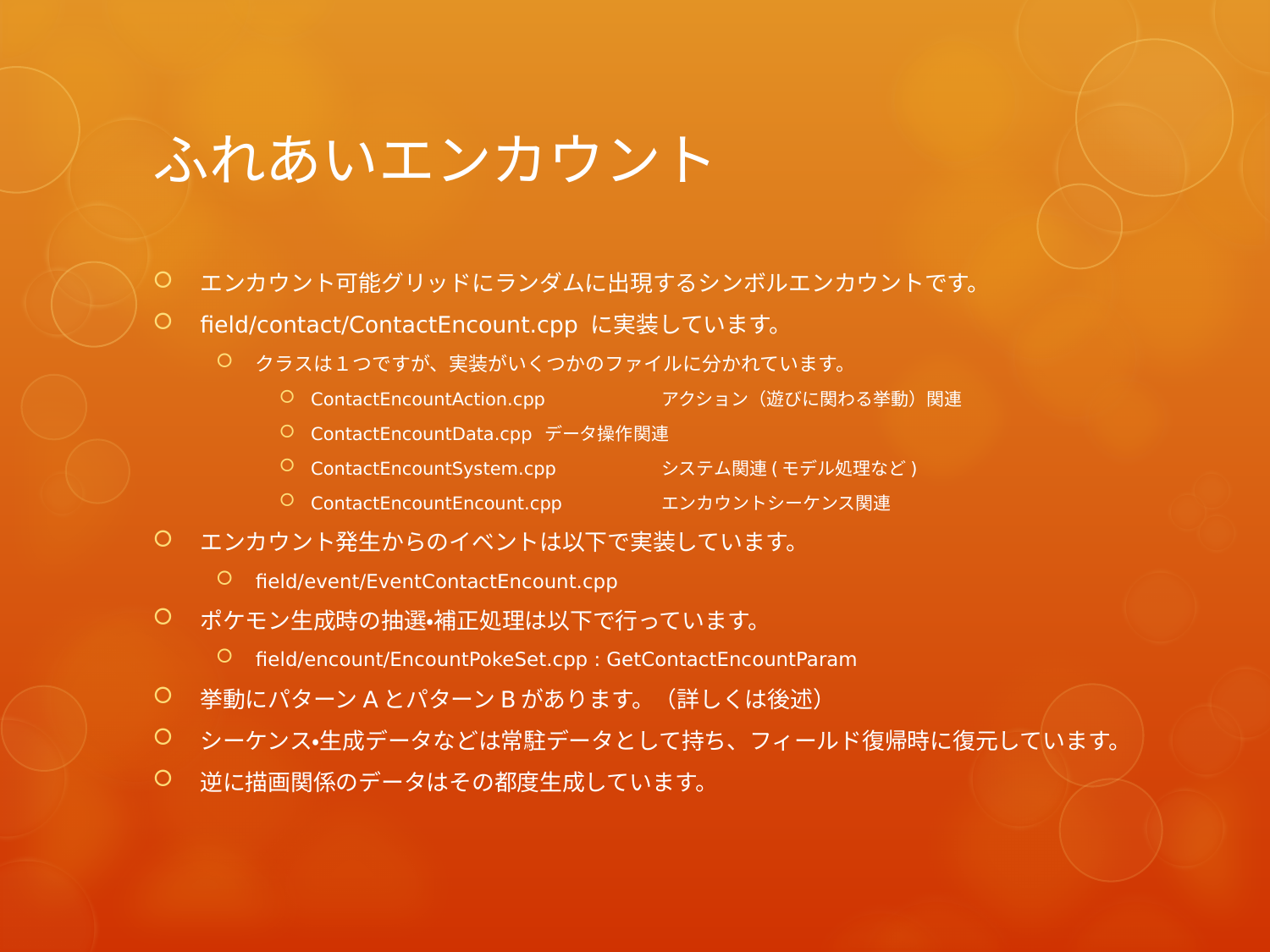

# ふれあいエンカウント
エンカウント可能グリッドにランダムに出現するシンボルエンカウントです。
field/contact/ContactEncount.cpp に実装しています。
クラスは１つですが、実装がいくつかのファイルに分かれています。
ContactEncountAction.cpp		アクション（遊びに関わる挙動）関連
ContactEncountData.cpp		データ操作関連
ContactEncountSystem.cpp		システム関連(モデル処理など)
ContactEncountEncount.cpp		エンカウントシーケンス関連
エンカウント発生からのイベントは以下で実装しています。
field/event/EventContactEncount.cpp
ポケモン生成時の抽選・補正処理は以下で行っています。
field/encount/EncountPokeSet.cpp : GetContactEncountParam
挙動にパターンAとパターンBがあります。（詳しくは後述）
シーケンス・生成データなどは常駐データとして持ち、フィールド復帰時に復元しています。
逆に描画関係のデータはその都度生成しています。